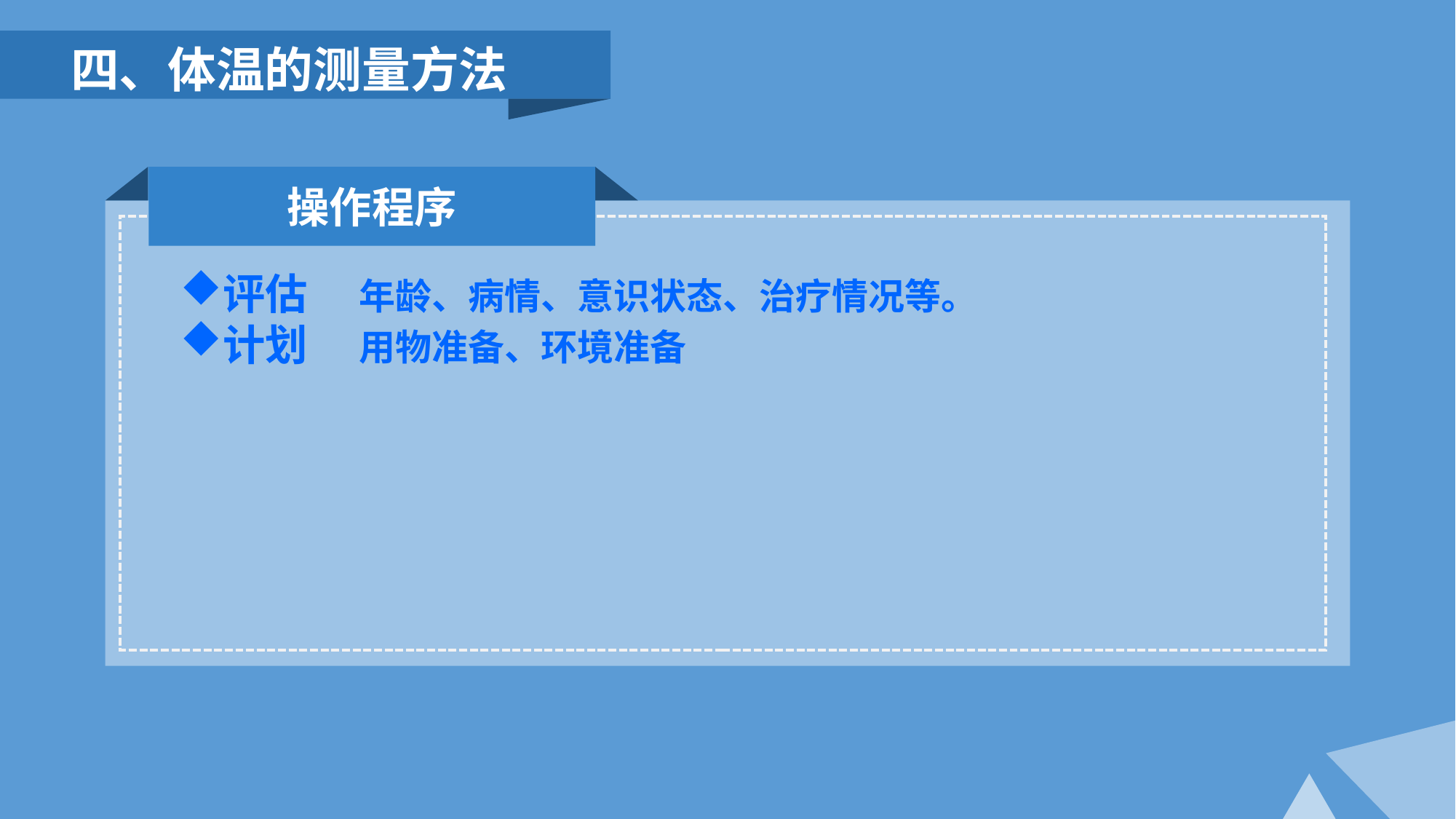

四、体温的测量方法

操作程序

评估
计划

年龄、病情、意识状态、治疗情况等。
用物准备、环境准备